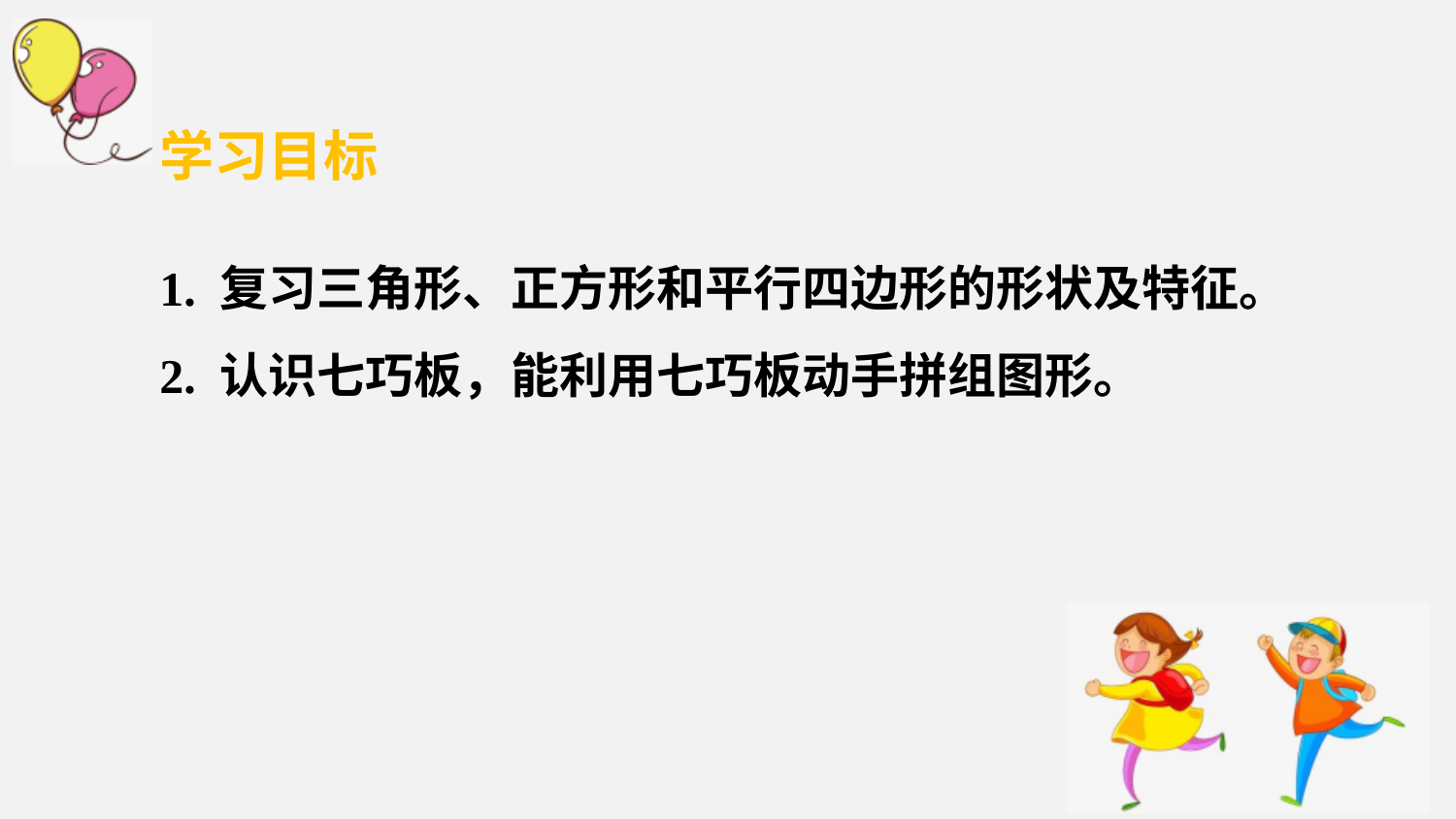

学习目标
1. 复习三角形、正方形和平行四边形的形状及特征。
2. 认识七巧板，能利用七巧板动手拼组图形。